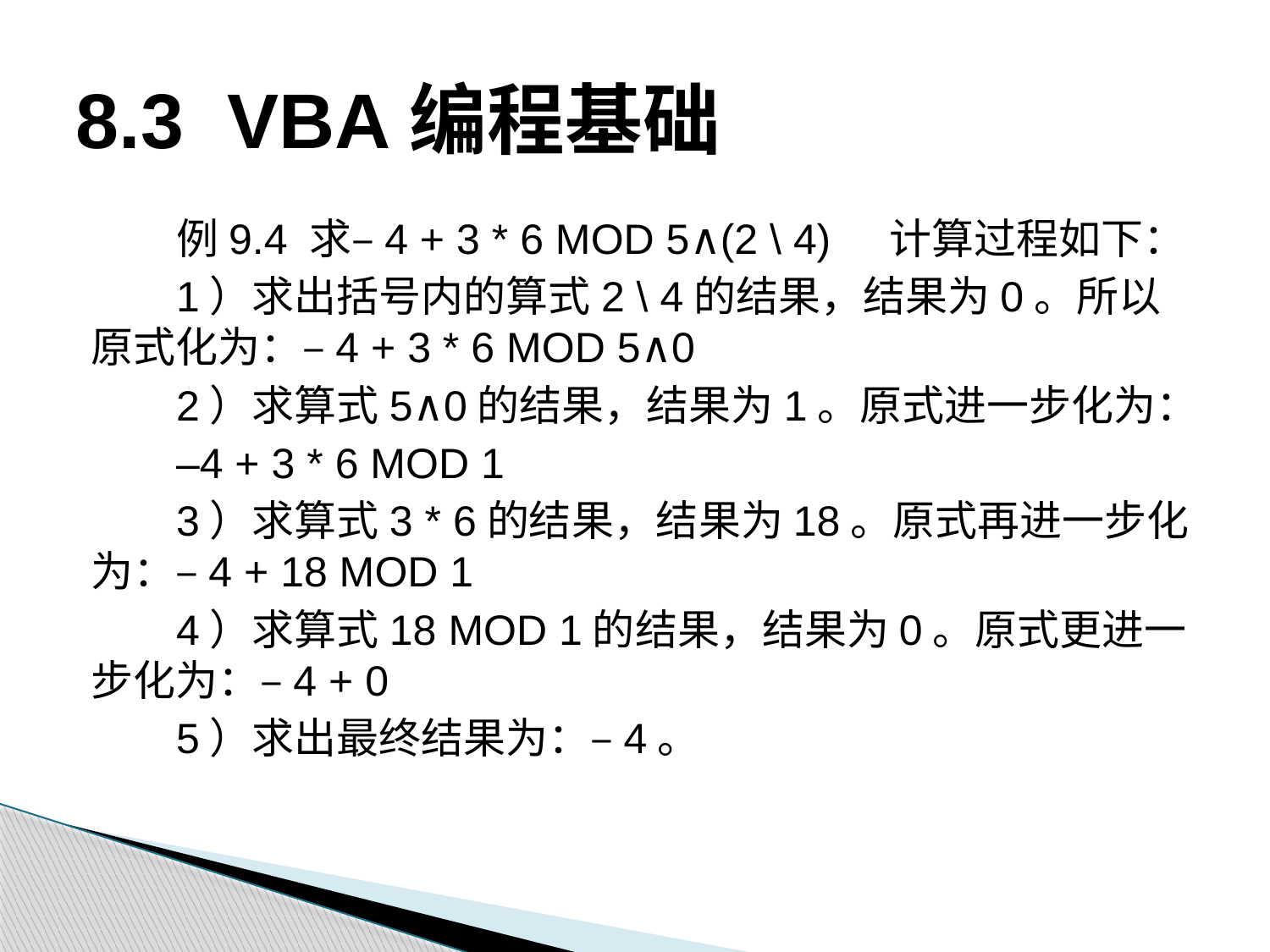

# 8.3  VBA编程基础
例9.4 求–4 + 3 * 6 MOD 5∧(2 \ 4)    计算过程如下：
1）求出括号内的算式2 \ 4的结果，结果为0。所以原式化为：–4 + 3 * 6 MOD 5∧0
2）求算式5∧0的结果，结果为1。原式进一步化为：
–4 + 3 * 6 MOD 1
3）求算式3 * 6的结果，结果为18。原式再进一步化为：–4 + 18 MOD 1
4）求算式18 MOD 1的结果，结果为0。原式更进一步化为：–4 + 0
5）求出最终结果为：–4。